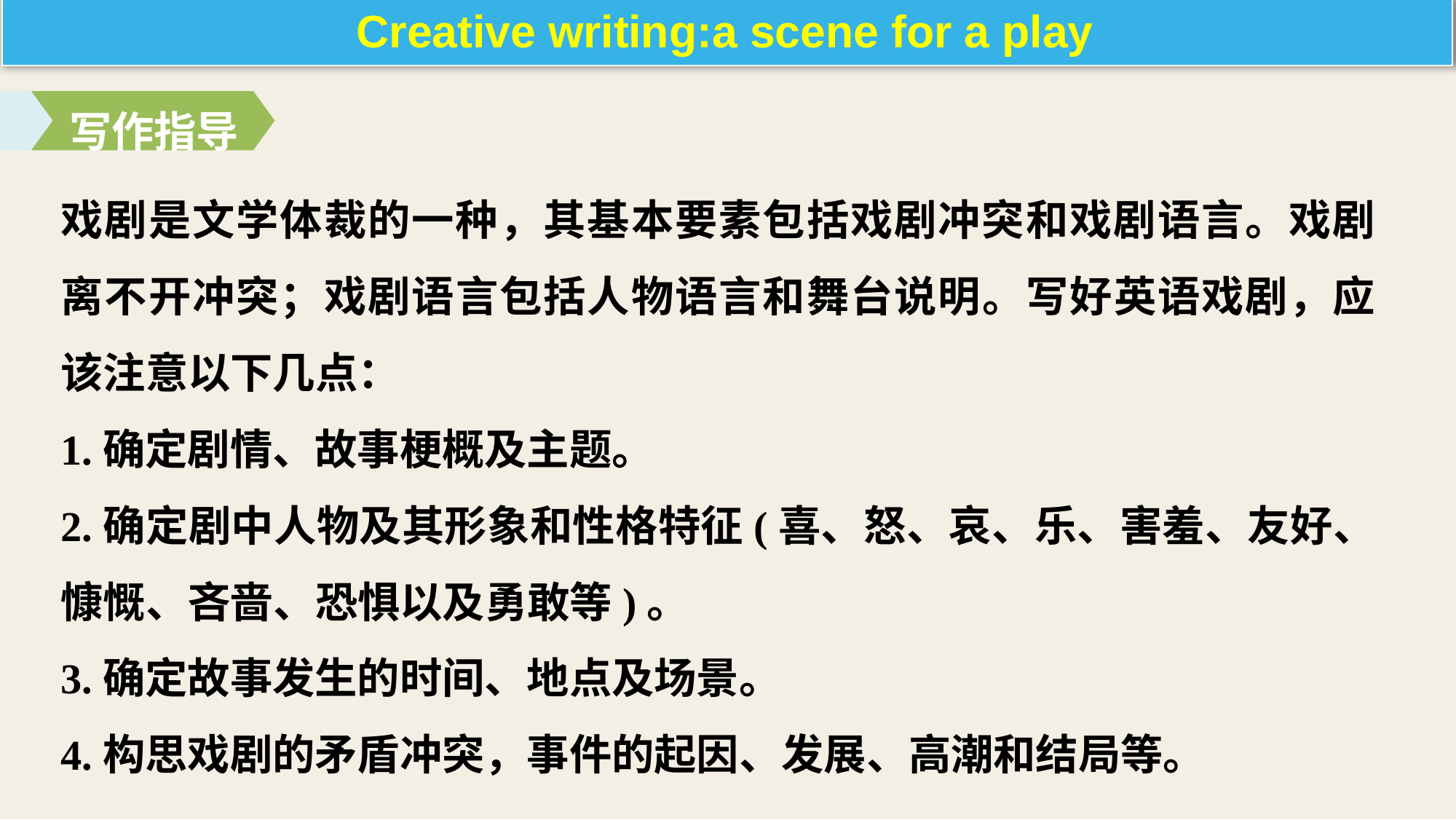

Creative writing:a scene for a play

写作指导

戏剧是文学体裁的一种，其基本要素包括戏剧冲突和戏剧语言。戏剧离不开冲突；戏剧语言包括人物语言和舞台说明。写好英语戏剧，应该注意以下几点：
1.确定剧情、故事梗概及主题。
2.确定剧中人物及其形象和性格特征(喜、怒、哀、乐、害羞、友好、慷慨、吝啬、恐惧以及勇敢等)。
3.确定故事发生的时间、地点及场景。
4.构思戏剧的矛盾冲突，事件的起因、发展、高潮和结局等。